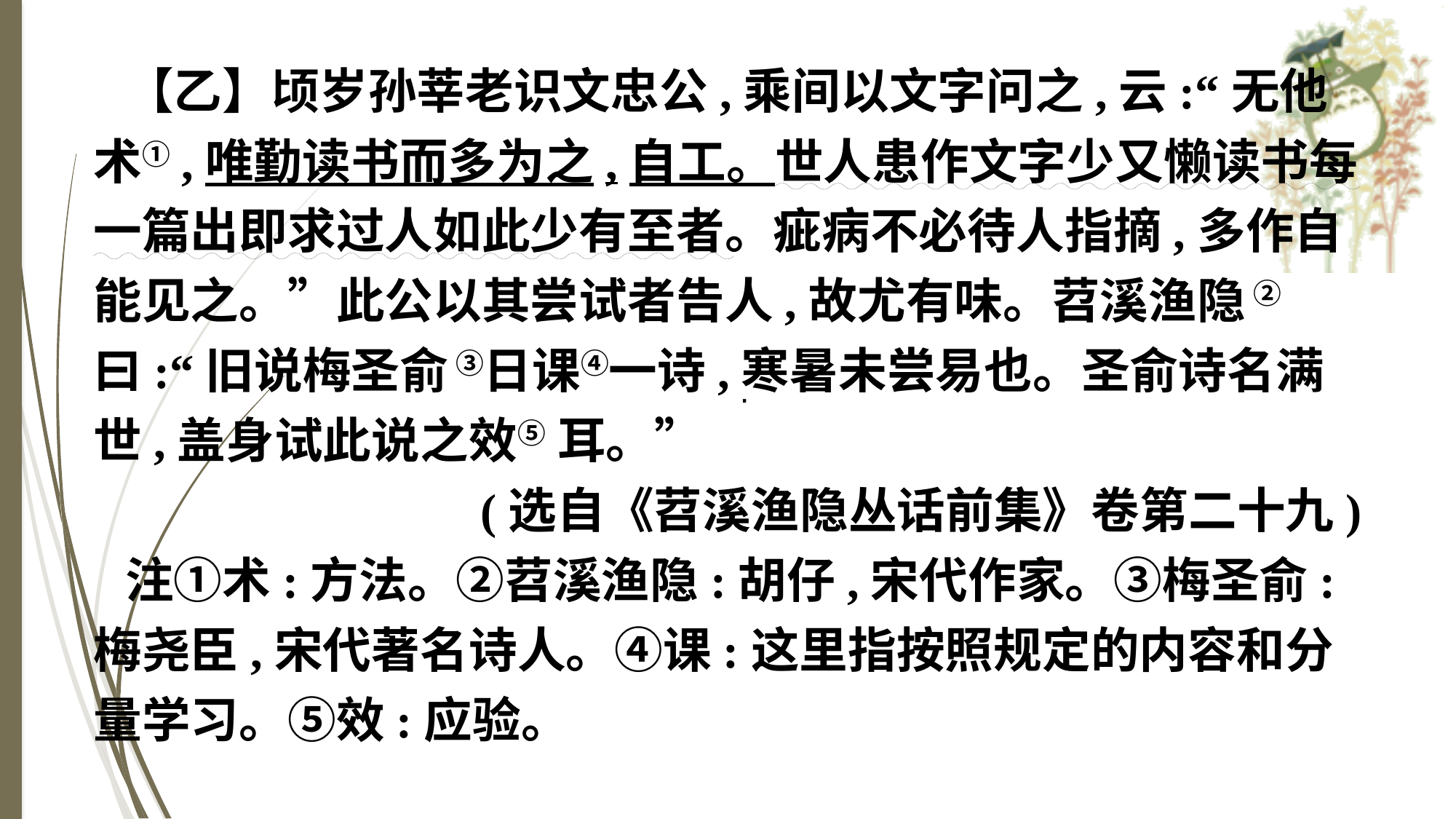

【乙】顷岁孙莘老识文忠公,乘间以文字问之,云:“无他术①,唯勤读书而多为之,自工。世人患作文字少又懒读书每一篇出即求过人如此少有至者。疵病不必待人指摘,多作自能见之。”此公以其尝试者告人,故尤有味。苕溪渔隐 ②曰:“旧说梅圣俞 ③日课④一诗,寒暑未尝易也。圣俞诗名满世,盖身试此说之效⑤ 耳。”
(选自《苕溪渔隐丛话前集》卷第二十九)
注①术:方法。②苕溪渔隐:胡仔,宋代作家。③梅圣俞:梅尧臣,宋代著名诗人。④课:这里指按照规定的内容和分量学习。⑤效:应验。
·